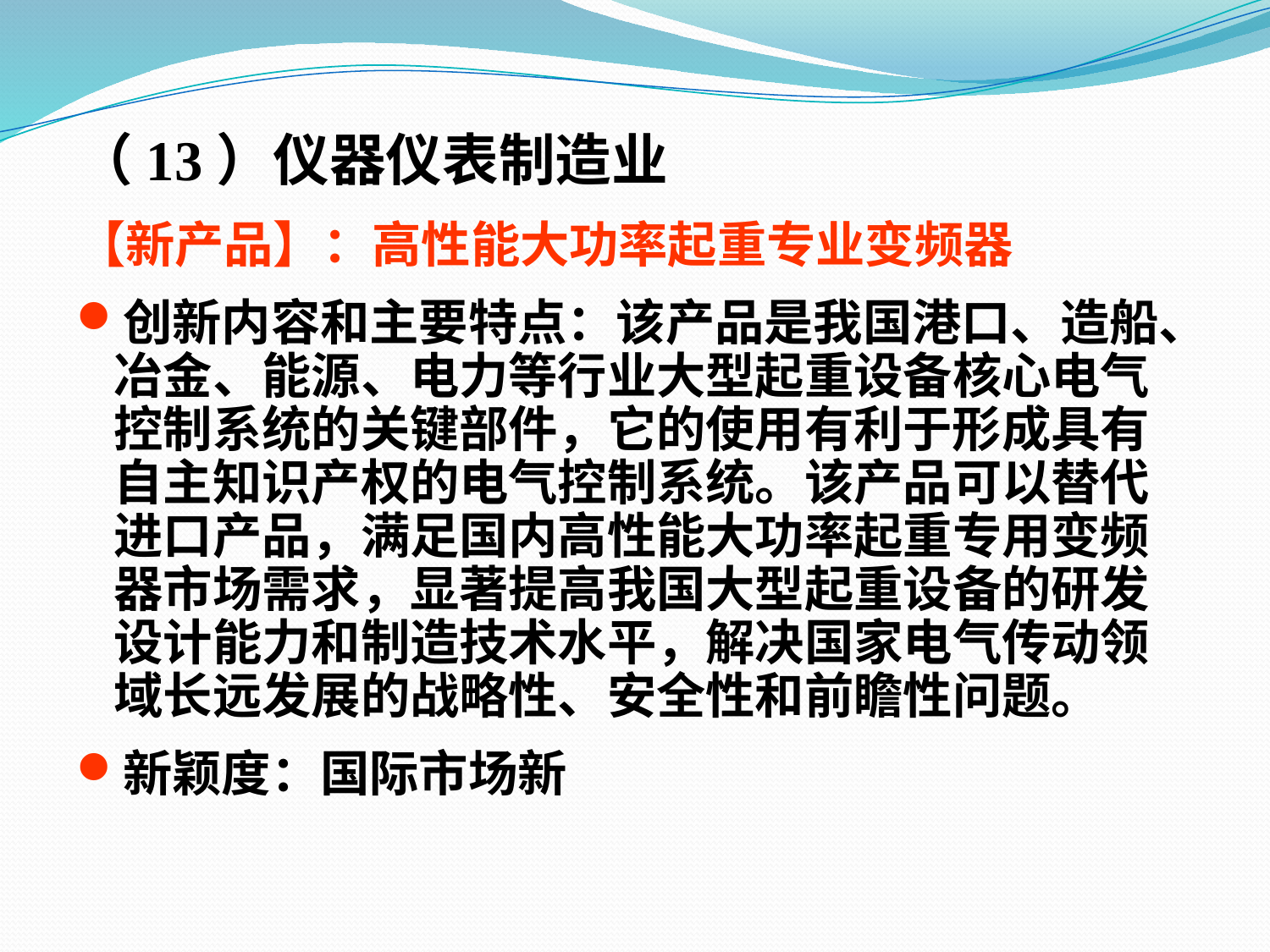

（13）仪器仪表制造业
【新产品】：高性能大功率起重专业变频器
创新内容和主要特点：该产品是我国港口、造船、冶金、能源、电力等行业大型起重设备核心电气控制系统的关键部件，它的使用有利于形成具有自主知识产权的电气控制系统。该产品可以替代进口产品，满足国内高性能大功率起重专用变频器市场需求，显著提高我国大型起重设备的研发设计能力和制造技术水平，解决国家电气传动领域长远发展的战略性、安全性和前瞻性问题。
新颖度：国际市场新